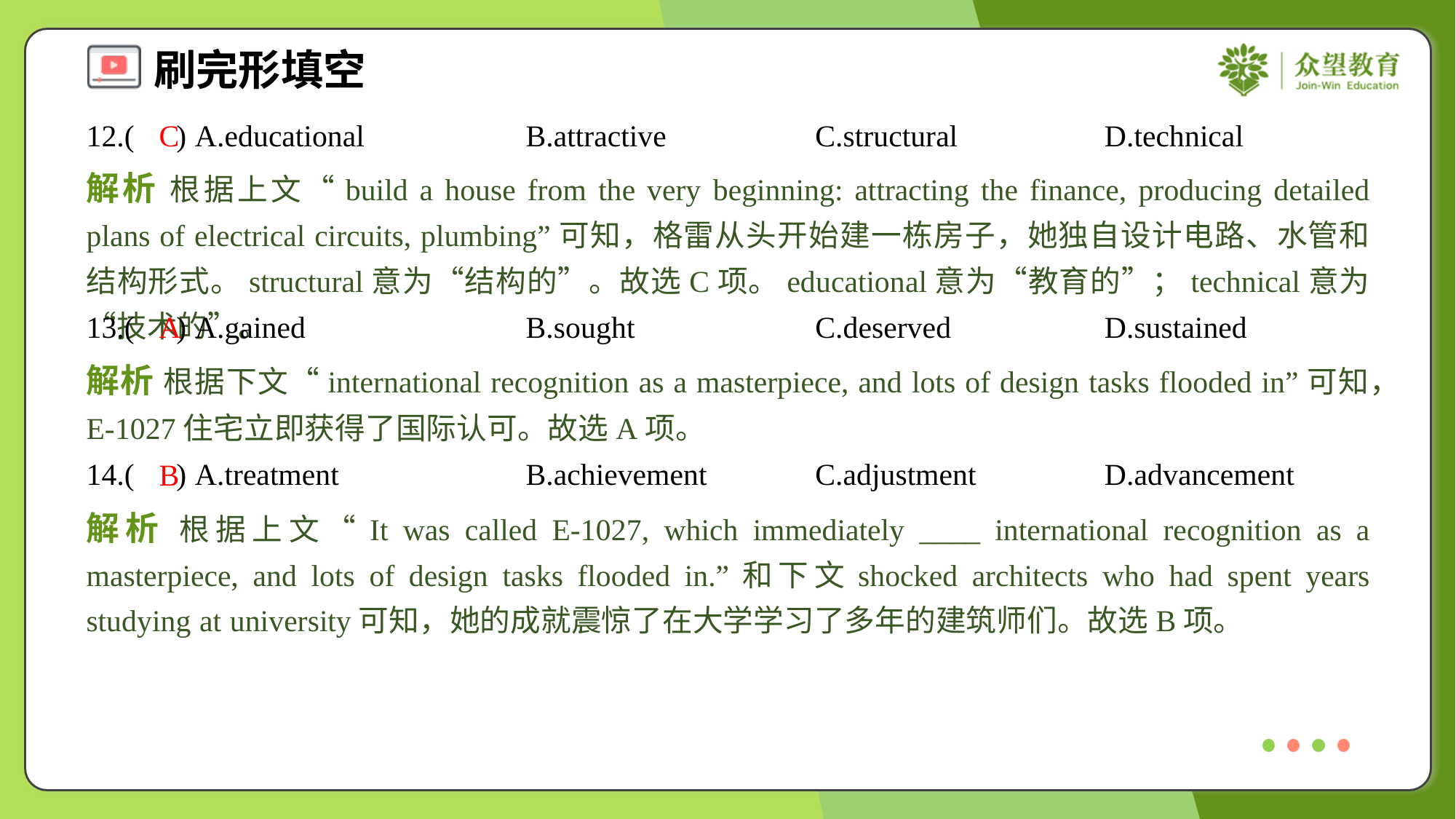

12.(     ) A.educational	B.attractive	C.structural	D.technical
C
解析 根据上文“build a house from the very beginning: attracting the finance, producing detailed plans of electrical circuits, plumbing”可知，格雷从头开始建一栋房子，她独自设计电路、水管和结构形式。structural意为“结构的”。故选C项。educational意为“教育的”；technical意为“技术的”。
13.(     ) A.gained	B.sought	C.deserved	D.sustained
A
解析 根据下文“international recognition as a masterpiece, and lots of design tasks flooded in”可知，E-1027住宅立即获得了国际认可。故选A项。
14.(     ) A.treatment	B.achievement	C.adjustment	D.advancement
B
解析 根据上文“It was called E-1027, which immediately ____ international recognition as a masterpiece, and lots of design tasks flooded in.”和下文shocked architects who had spent years studying at university可知，她的成就震惊了在大学学习了多年的建筑师们。故选B项。